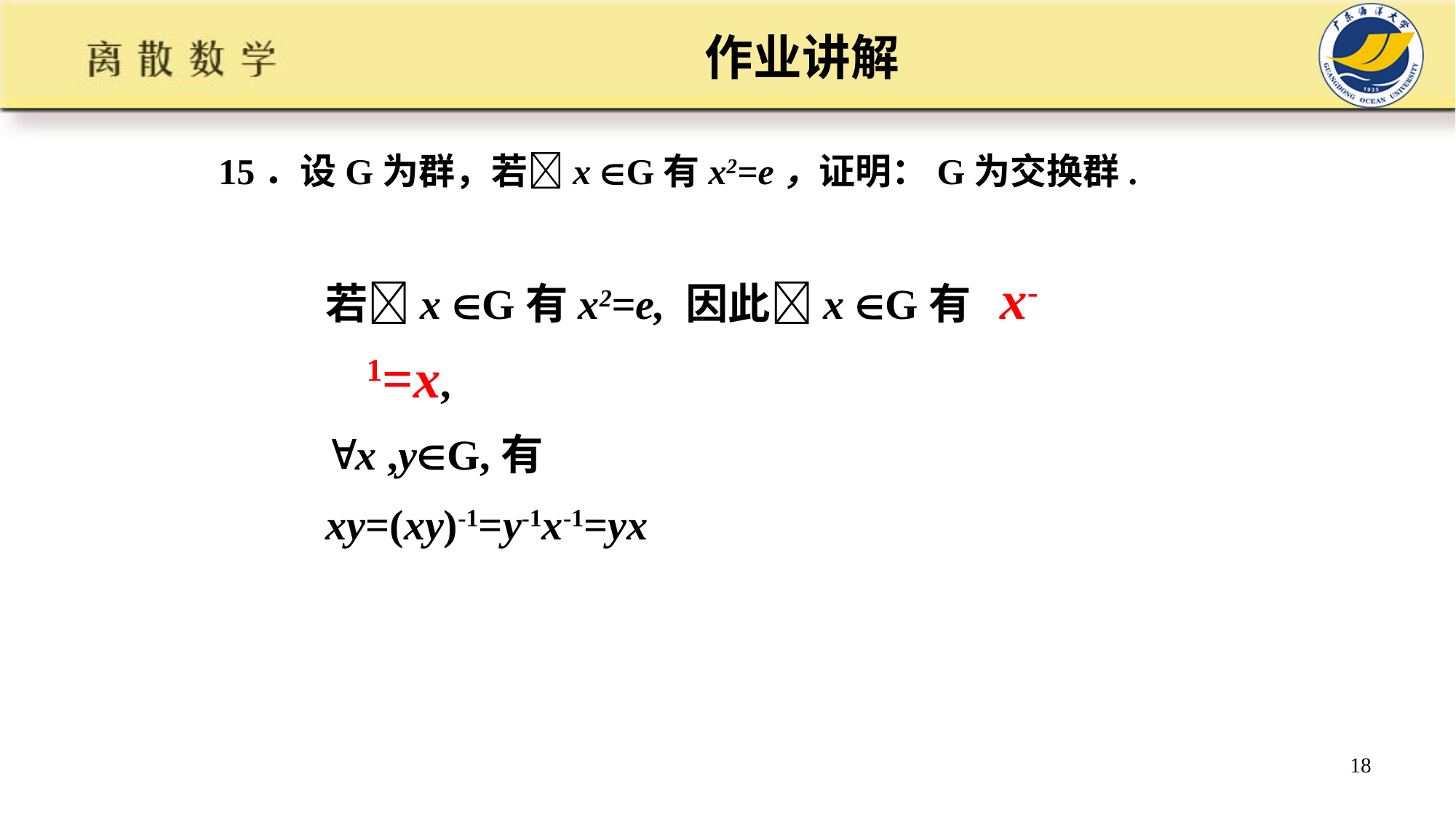

# 作业讲解
15．设G为群，若∀x ∈G有x2=e，证明：G为交换群.
若∀x ∈G有x2=e, 因此∀x ∈G有  x-1=x,
∀x ,y∈G,有
xy=(xy)-1=y-1x-1=yx
18